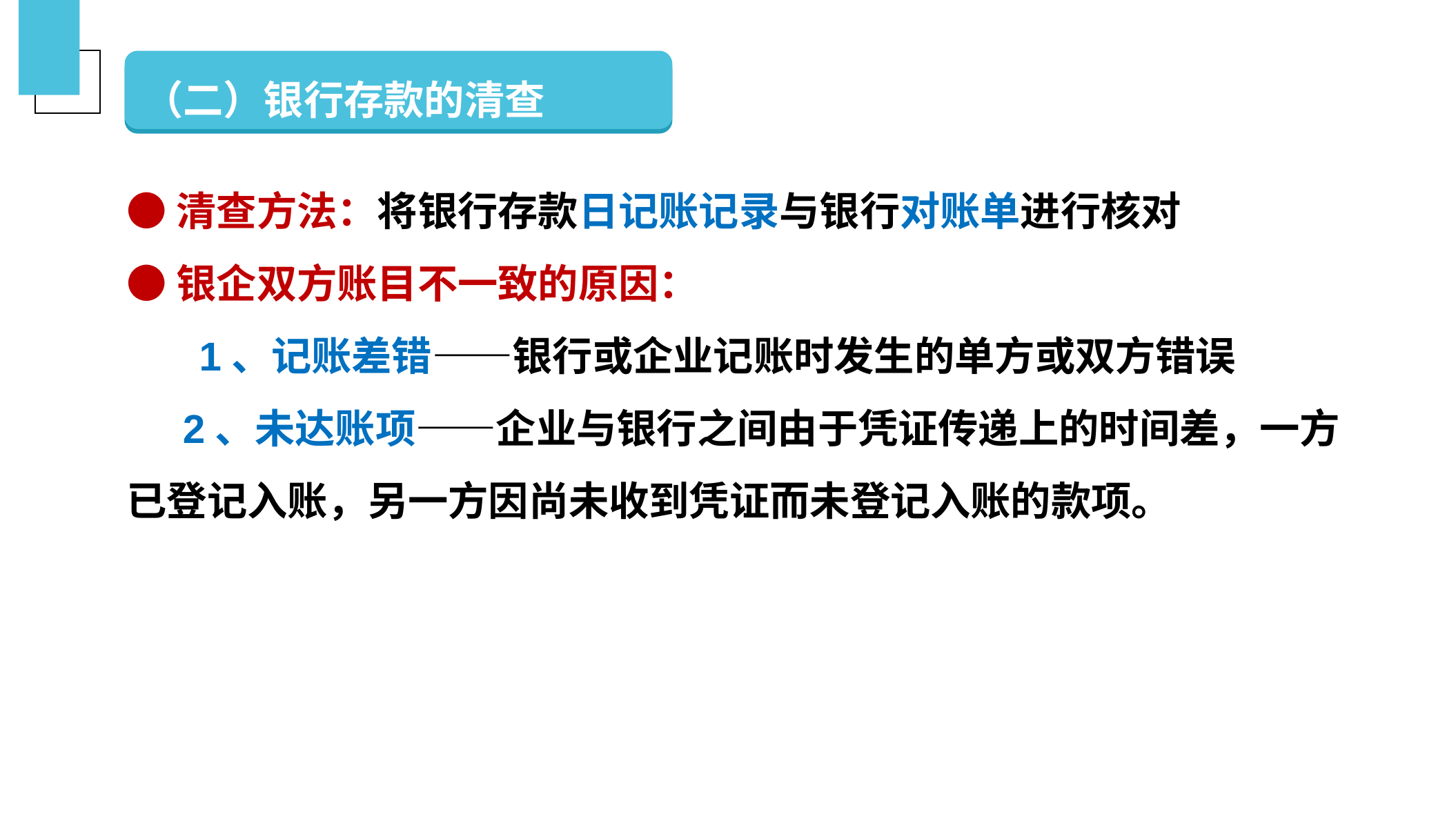

（二）银行存款的清查

●清查方法：将银行存款日记账记录与银行对账单进行核对
●银企双方账目不一致的原因：
   1、记账差错——银行或企业记账时发生的单方或双方错误
     2、未达账项——企业与银行之间由于凭证传递上的时间差，一方已登记入账，另一方因尚未收到凭证而未登记入账的款项。